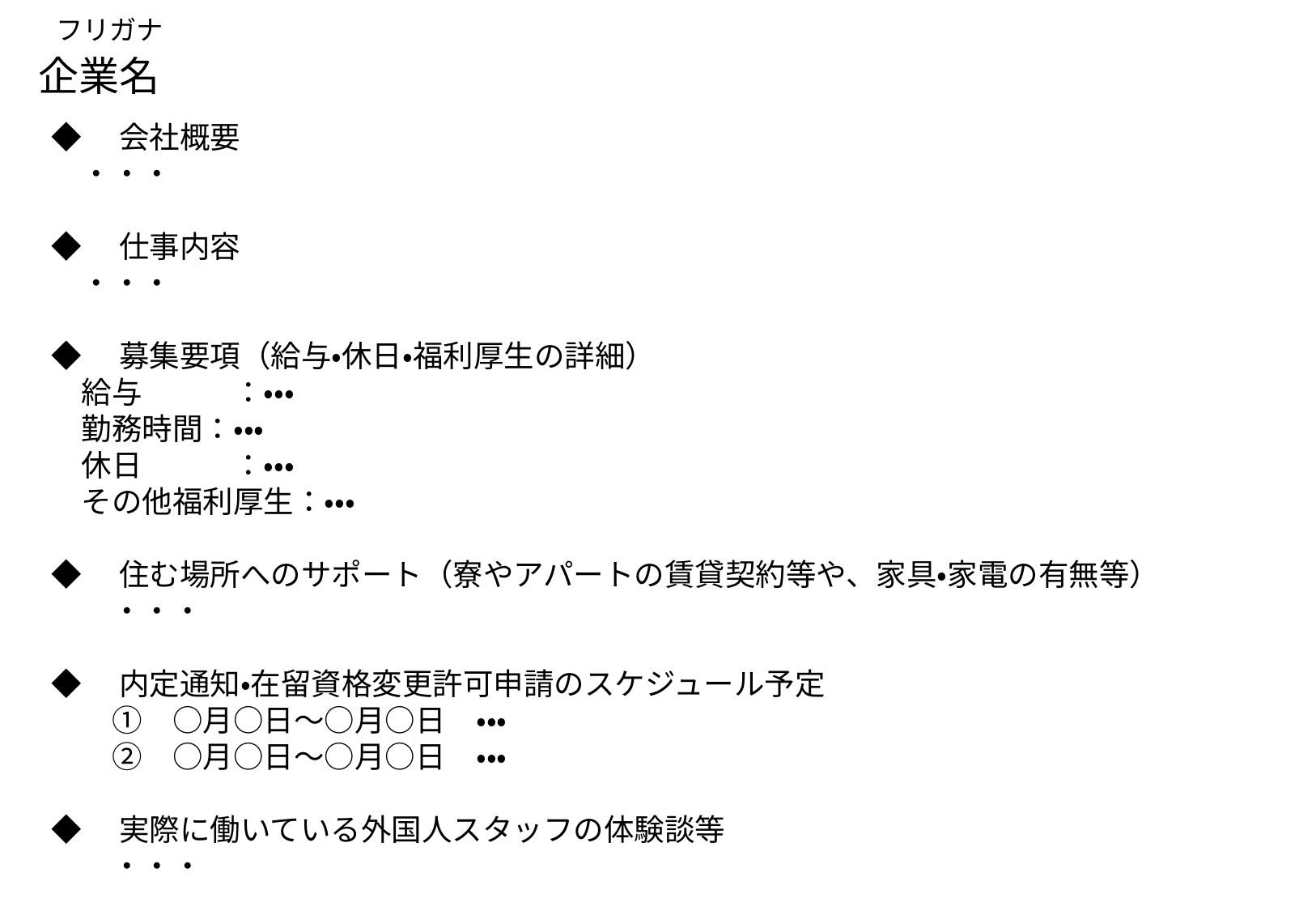

フリガナ
企業名
◆　会社概要
　・・・

◆　仕事内容
　・・・

◆　募集要項（給与・休日・福利厚生の詳細）
　給与　　　：・・・
　勤務時間：・・・
　休日　　　：・・・
　その他福利厚生：・・・

◆　住む場所へのサポート（寮やアパートの賃貸契約等や、家具・家電の有無等）
　　・・・

◆　内定通知・在留資格変更許可申請のスケジュール予定
　　①　○月○日～○月○日　・・・
　　②　○月○日～○月○日　・・・

◆　実際に働いている外国人スタッフの体験談等
　　・・・
※必ず、資料の作成をお願いします
・東川日本語の留学生の皆さんへ上記の内容を説明する資料を、必ず作成してください。（様式は自由です）
・上記の項目以外に、留学生に伝えたい内容は、任意で追加してください。

※留学生が分かりやすい資料について
・漢字に、ルビ（ふりがな）をふっていただくと、漢字圏以外の留学生に伝わりやすいです。
・文字だけでなく、写真やイラストなどを使用いただけると留学生はイメージしやすいです。

※資料の準備について
留学生があとで確認できるよう募集要項等の資料を配布しています。配布資料のデータを5月27日（火）までに多文化共生室までお送りください。（Eメール　higashikawa.careercenter@gmail.com）